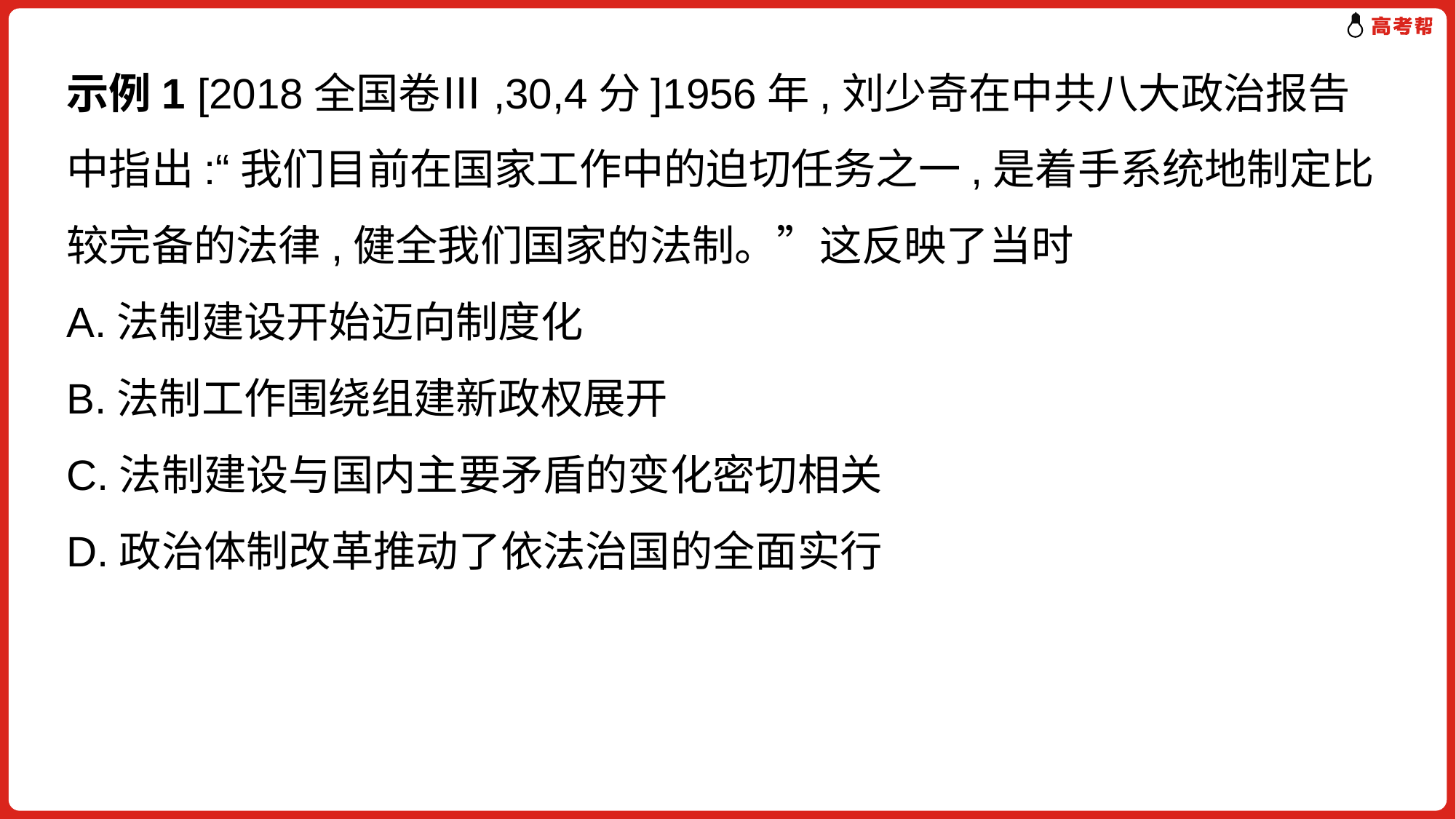

示例1 [2018全国卷Ⅲ,30,4分]1956年,刘少奇在中共八大政治报告中指出:“我们目前在国家工作中的迫切任务之一,是着手系统地制定比较完备的法律,健全我们国家的法制。”这反映了当时
A.法制建设开始迈向制度化
B.法制工作围绕组建新政权展开
C.法制建设与国内主要矛盾的变化密切相关
D.政治体制改革推动了依法治国的全面实行